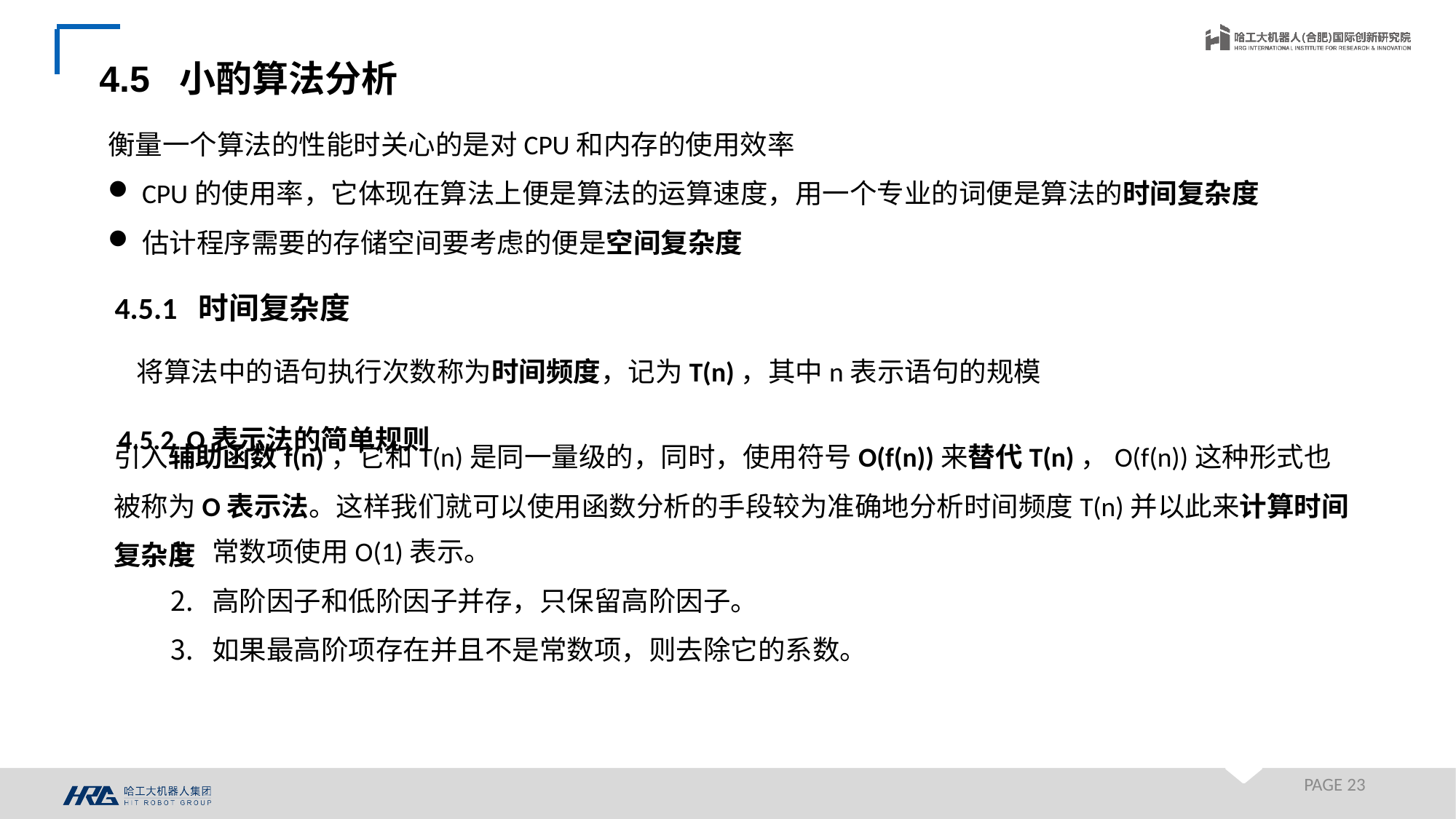

4.5  小酌算法分析
衡量一个算法的性能时关心的是对CPU和内存的使用效率
CPU的使用率，它体现在算法上便是算法的运算速度，用一个专业的词便是算法的时间复杂度
估计程序需要的存储空间要考虑的便是空间复杂度
4.5.1  时间复杂度
将算法中的语句执行次数称为时间频度，记为T(n)，其中n表示语句的规模
4.5.2  O表示法的简单规则
引入辅助函数f(n)，它和T(n)是同一量级的，同时，使用符号O(f(n))来替代T(n)，O(f(n))这种形式也被称为O表示法。这样我们就可以使用函数分析的手段较为准确地分析时间频度T(n)并以此来计算时间复杂度
常数项使用O(1)表示。
高阶因子和低阶因子并存，只保留高阶因子。
如果最高阶项存在并且不是常数项，则去除它的系数。